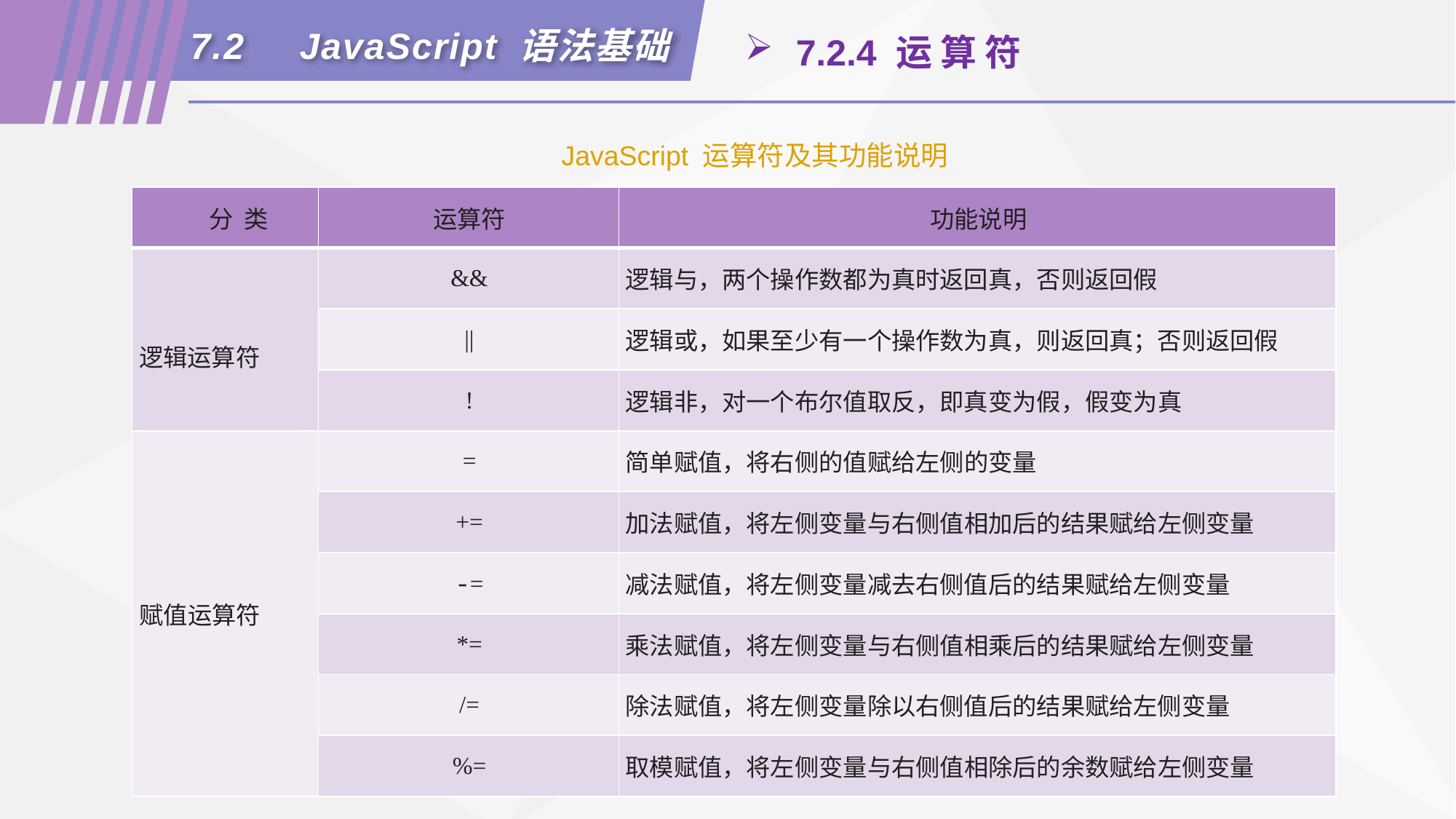

7.2	JavaScript 语法基础
 7.2.4 运 算 符
JavaScript 运算符及其功能说明
| 分 类 | 运算符 | 功能说明 |
| --- | --- | --- |
| 逻辑运算符 | && | 逻辑与，两个操作数都为真时返回真，否则返回假 |
|  | || | 逻辑或，如果至少有一个操作数为真，则返回真；否则返回假 |
|  | ! | 逻辑非，对一个布尔值取反，即真变为假，假变为真 |
| 赋值运算符 | = | 简单赋值，将右侧的值赋给左侧的变量 |
|  | += | 加法赋值，将左侧变量与右侧值相加后的结果赋给左侧变量 |
|  | -= | 减法赋值，将左侧变量减去右侧值后的结果赋给左侧变量 |
|  | \*= | 乘法赋值，将左侧变量与右侧值相乘后的结果赋给左侧变量 |
|  | /= | 除法赋值，将左侧变量除以右侧值后的结果赋给左侧变量 |
|  | %= | 取模赋值，将左侧变量与右侧值相除后的余数赋给左侧变量 |